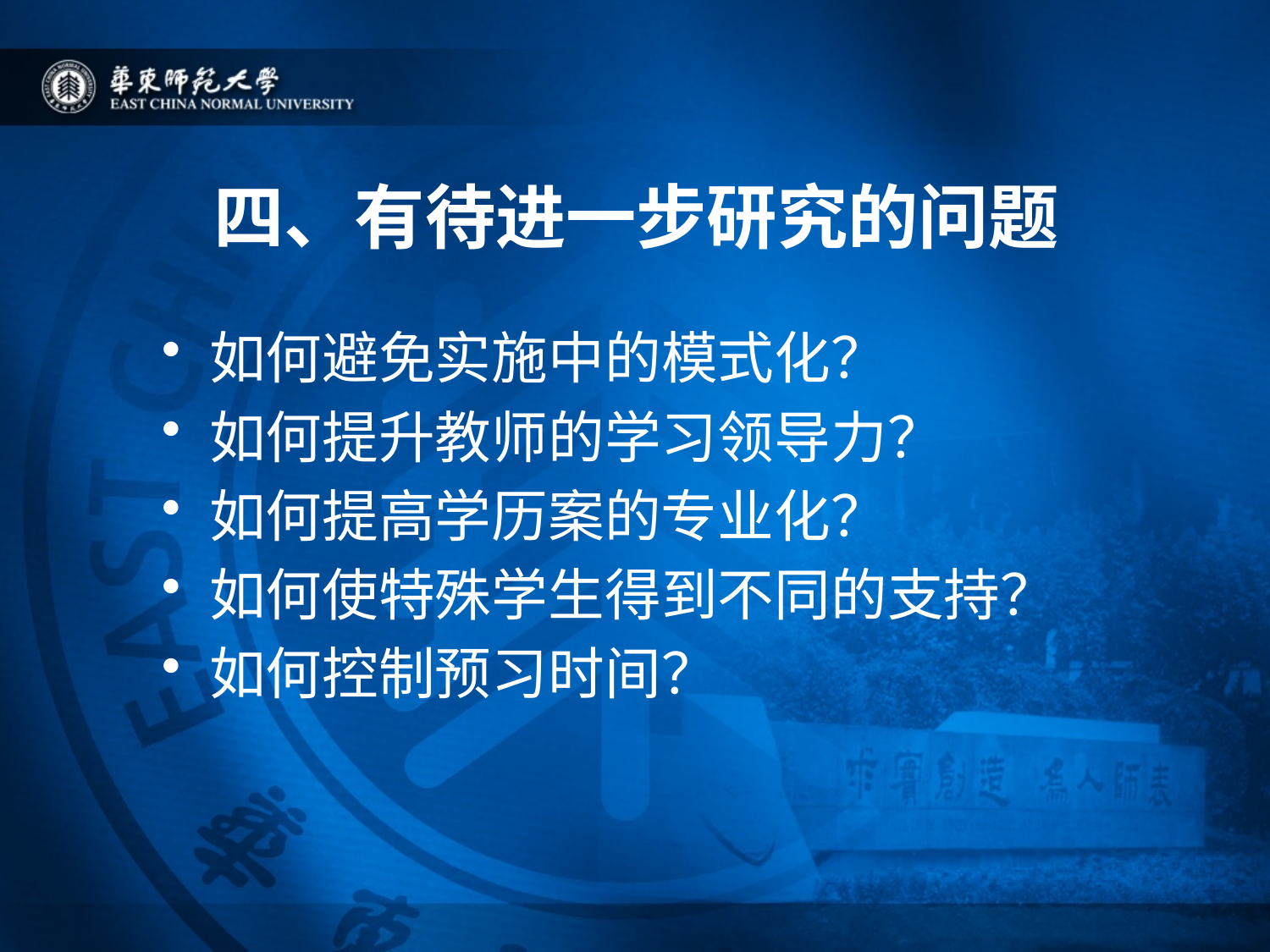

# 四、有待进一步研究的问题
如何避免实施中的模式化？
如何提升教师的学习领导力？
如何提高学历案的专业化？
如何使特殊学生得到不同的支持？
如何控制预习时间？